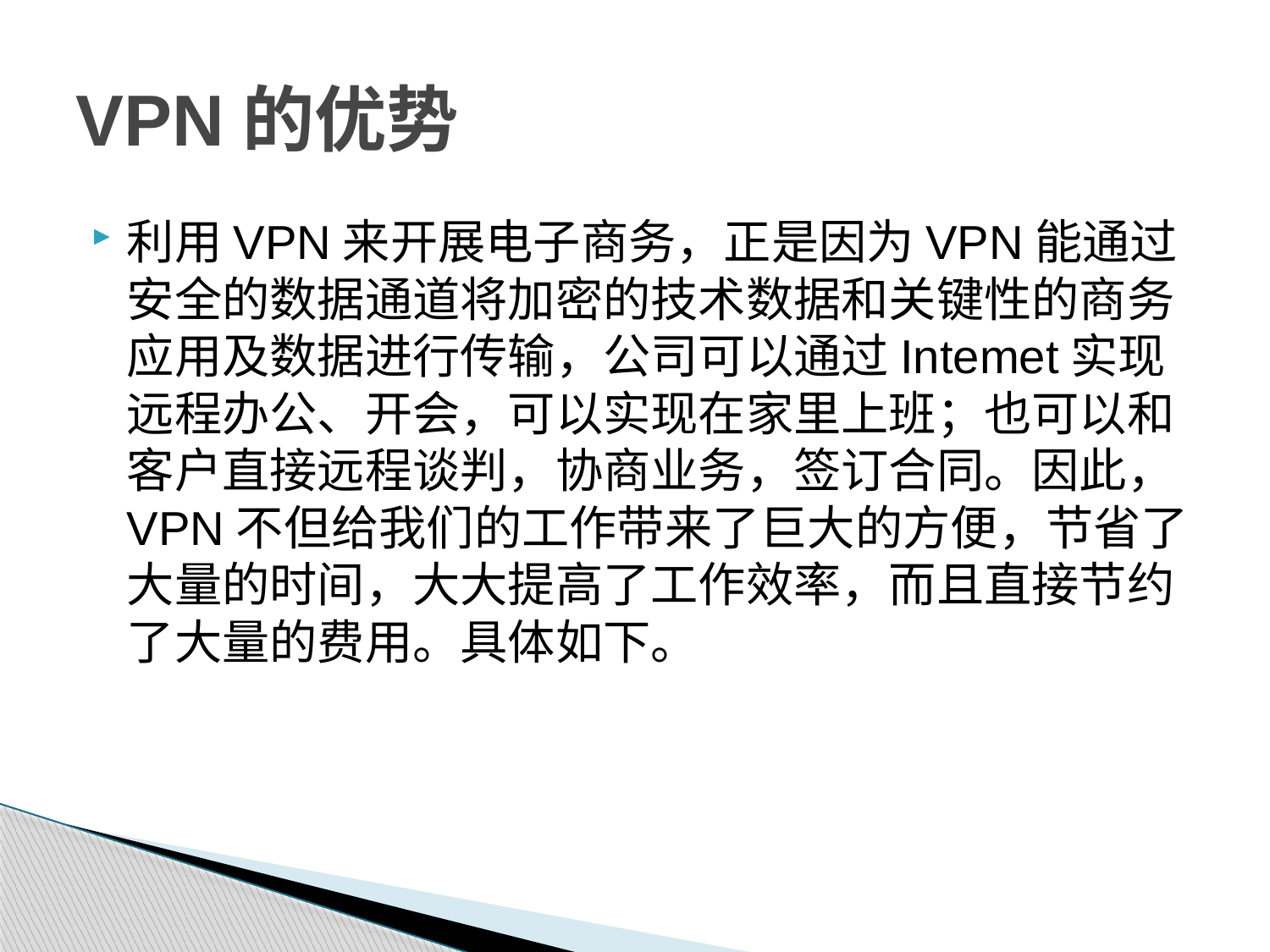

# VPN的优势
利用VPN来开展电子商务，正是因为VPN能通过安全的数据通道将加密的技术数据和关键性的商务应用及数据进行传输，公司可以通过Intemet实现远程办公、开会，可以实现在家里上班；也可以和客户直接远程谈判，协商业务，签订合同。因此，VPN不但给我们的工作带来了巨大的方便，节省了大量的时间，大大提高了工作效率，而且直接节约了大量的费用。具体如下。